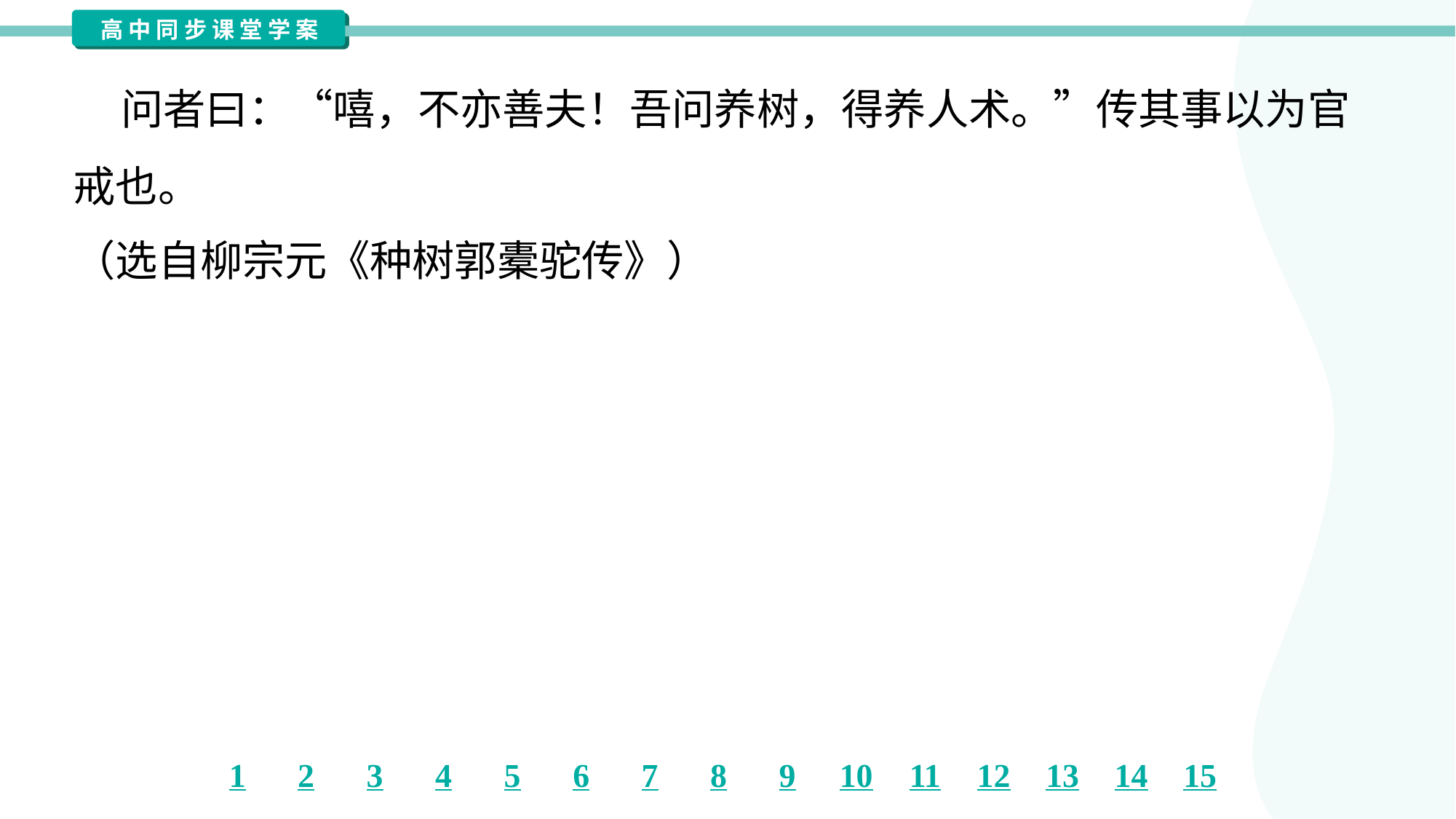

问者曰：“嘻，不亦善夫！吾问养树，得养人术。”传其事以为官
戒也。
（选自柳宗元《种树郭橐驼传》）#1.1.2.1